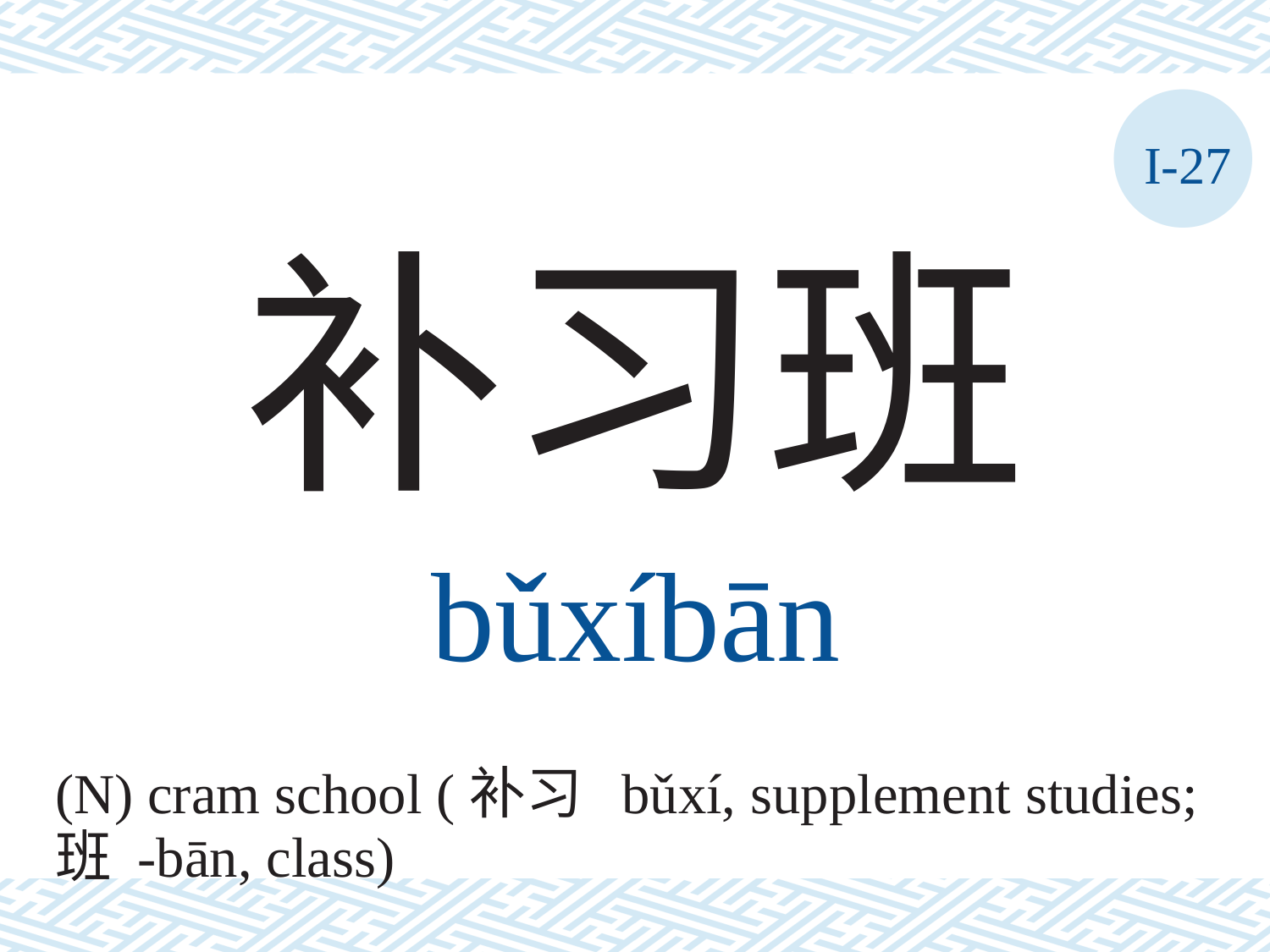

I-27
补习班
bǔxíbān
(N) cram school (补习  bǔxí, supplement studies;
班 -bān, class)